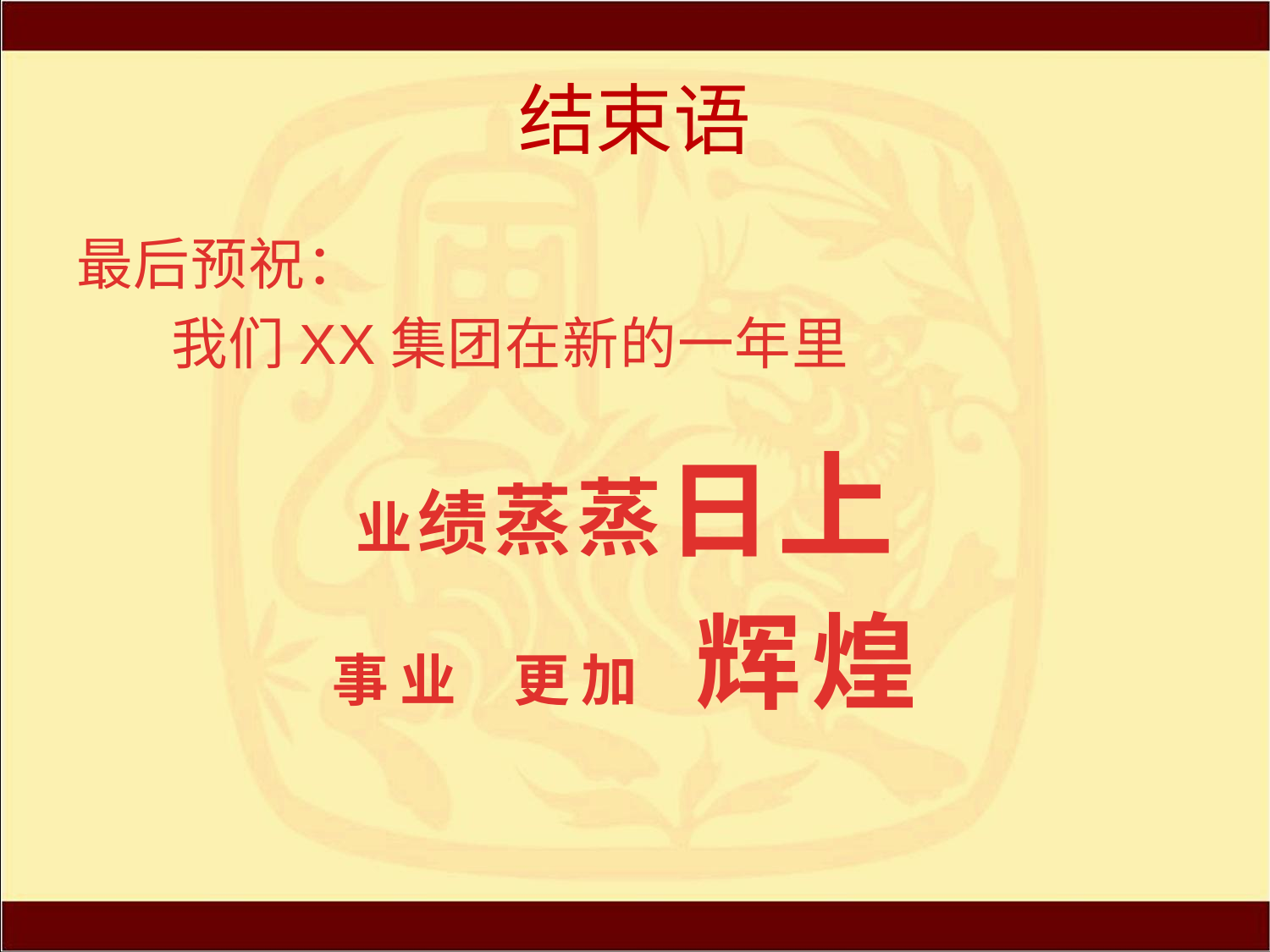

# 结束语
最后预祝：
      我们XX集团在新的一年里

业绩蒸蒸日上

事业  更加  辉煌